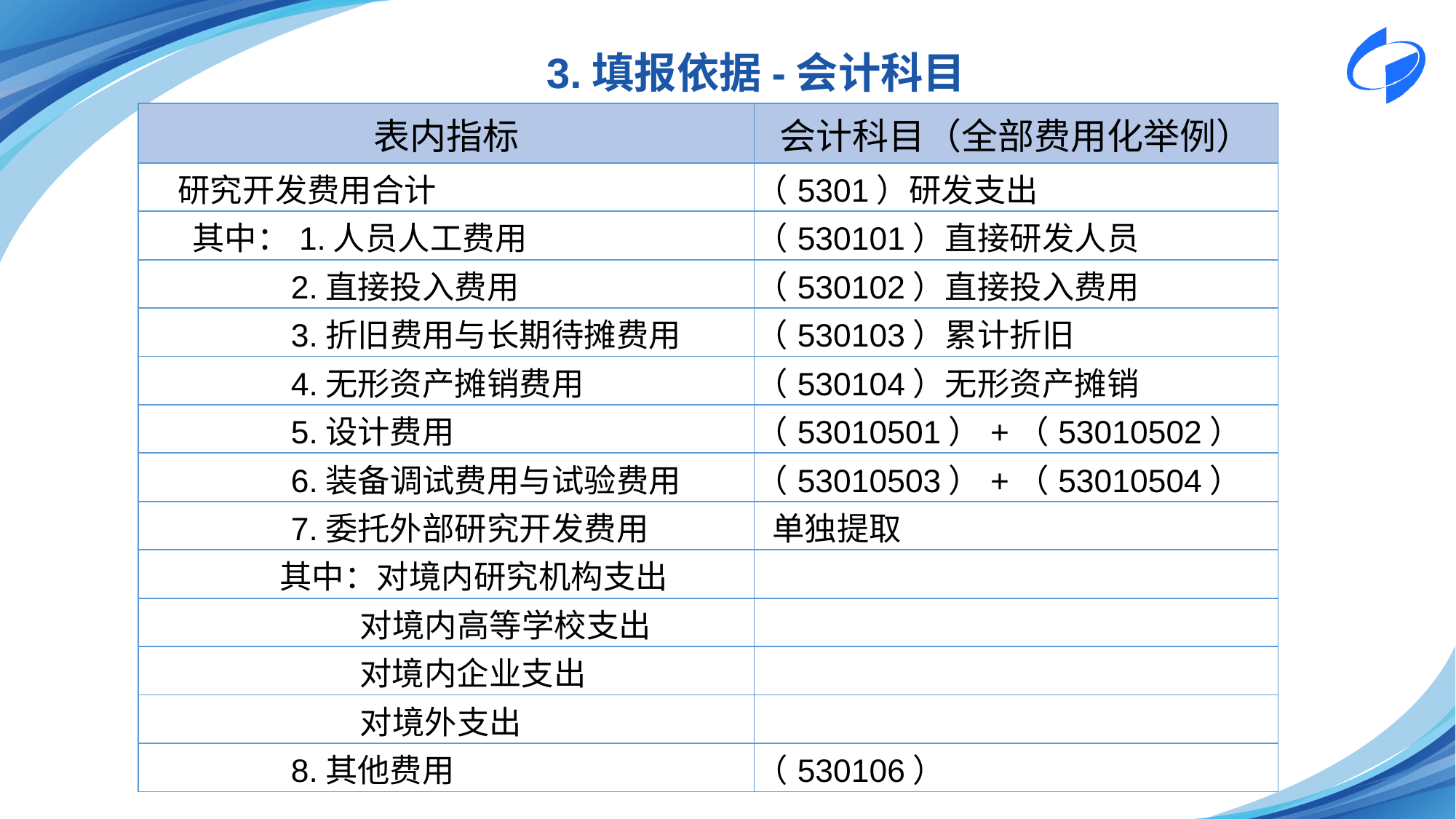

3.填报依据-会计科目
| 表内指标 | 会计科目（全部费用化举例） |
| --- | --- |
| 研究开发费用合计 | （5301）研发支出 |
| 其中：1.人员人工费用 | （530101）直接研发人员 |
| 2.直接投入费用 | （530102）直接投入费用 |
| 3.折旧费用与长期待摊费用 | （530103）累计折旧 |
| 4.无形资产摊销费用 | （530104）无形资产摊销 |
| 5.设计费用 | （53010501）+（53010502） |
| 6.装备调试费用与试验费用 | （53010503）+（53010504） |
| 7.委托外部研究开发费用 | 单独提取 |
| 其中：对境内研究机构支出 |  |
| 对境内高等学校支出 |  |
| 对境内企业支出 |  |
| 对境外支出 |  |
| 8.其他费用 | （530106） |
20